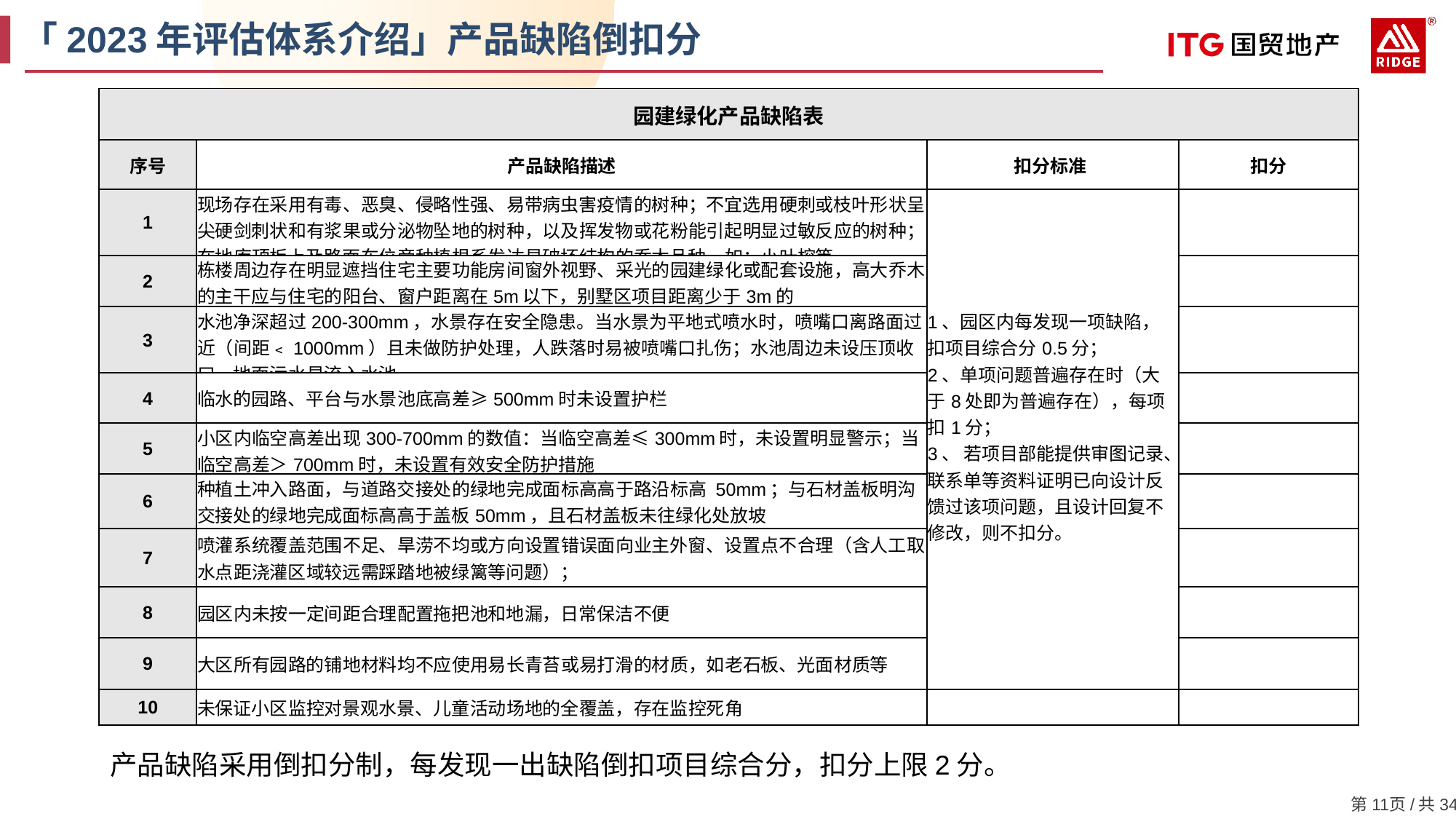

「2023年评估体系介绍」产品缺陷倒扣分
| 园建绿化产品缺陷表 |  |  |  |
| --- | --- | --- | --- |
| 序号 | 产品缺陷描述 | 扣分标准 | 扣分 |
| 1 | 现场存在采用有毒、恶臭、侵略性强、易带病虫害疫情的树种；不宜选用硬刺或枝叶形状呈尖硬剑刺状和有浆果或分泌物坠地的树种，以及挥发物或花粉能引起明显过敏反应的树种；在地库顶板上及路面车位旁种植根系发达易破坏结构的乔木品种，如：小叶榕等 | 1、园区内每发现一项缺陷，扣项目综合分0.5分； 2、单项问题普遍存在时（大于8处即为普遍存在），每项扣1分； 3、 若项目部能提供审图记录、联系单等资料证明已向设计反馈过该项问题，且设计回复不修改，则不扣分。 |  |
| 2 | 栋楼周边存在明显遮挡住宅主要功能房间窗外视野、采光的园建绿化或配套设施，高大乔木的主干应与住宅的阳台、窗户距离在5m以下，别墅区项目距离少于3m的 |  |  |
| 3 | 水池净深超过200-300mm，水景存在安全隐患。当水景为平地式喷水时，喷嘴口离路面过近（间距﹤1000mm）且未做防护处理，人跌落时易被喷嘴口扎伤；水池周边未设压顶收口，地面污水易流入水池 |  |  |
| 4 | 临水的园路、平台与水景池底高差≥500mm时未设置护栏 |  |  |
| 5 | 小区内临空高差出现300-700mm的数值：当临空高差≤300mm时，未设置明显警示；当临空高差＞700mm时，未设置有效安全防护措施 |  |  |
| 6 | 种植土冲入路面，与道路交接处的绿地完成面标高高于路沿标高 50mm；与石材盖板明沟交接处的绿地完成面标高高于盖板50mm，且石材盖板未往绿化处放坡 |  |  |
| 7 | 喷灌系统覆盖范围不足、旱涝不均或方向设置错误面向业主外窗、设置点不合理（含人工取水点距浇灌区域较远需踩踏地被绿篱等问题）； |  |  |
| 8 | 园区内未按一定间距合理配置拖把池和地漏，日常保洁不便 |  |  |
| 9 | 大区所有园路的铺地材料均不应使用易长青苔或易打滑的材质，如老石板、光面材质等 |  |  |
| 10 | 未保证小区监控对景观水景、儿童活动场地的全覆盖，存在监控死角 |  |  |
产品缺陷采用倒扣分制，每发现一出缺陷倒扣项目综合分，扣分上限2分。